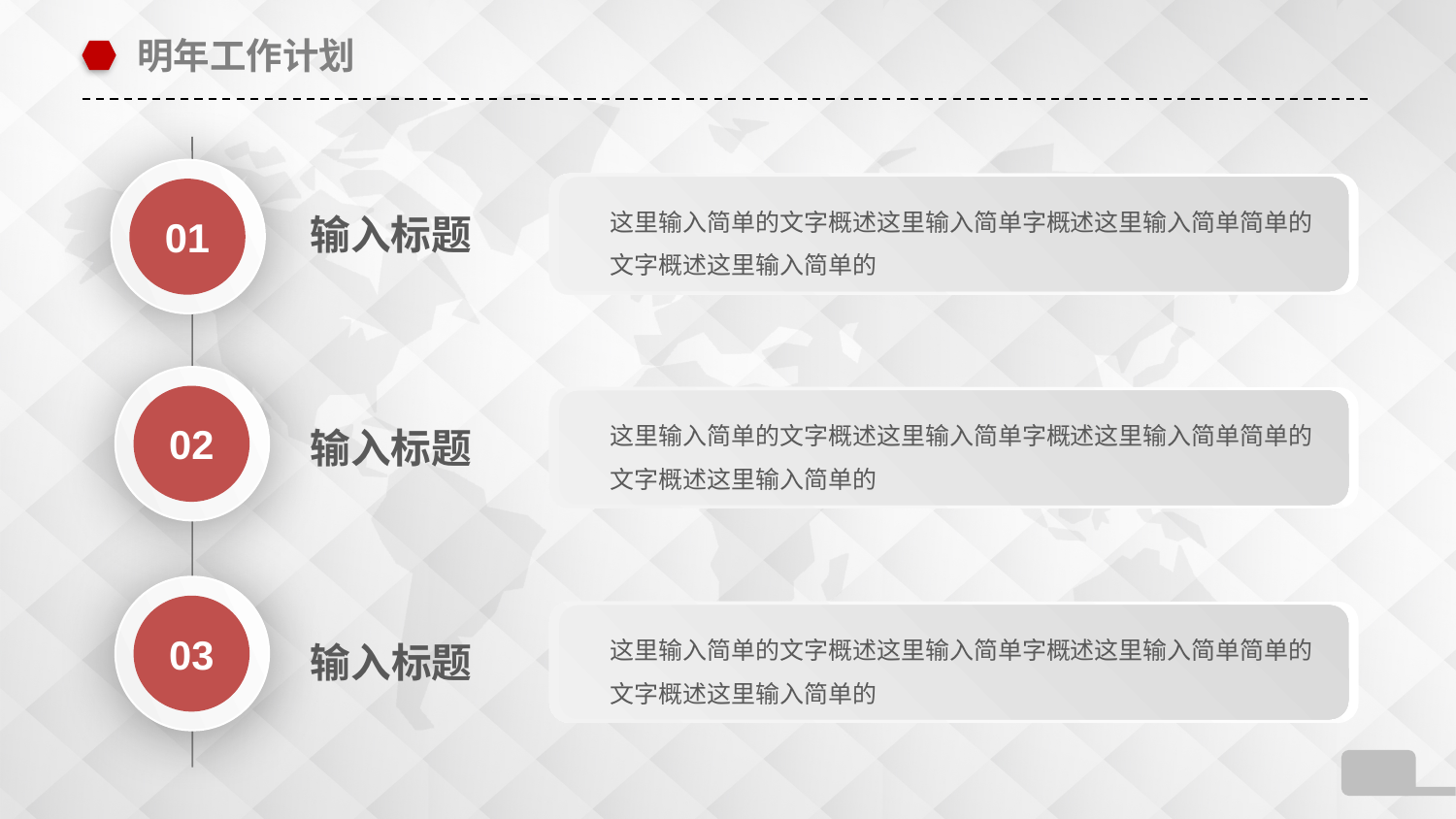

明年工作计划

01

这里输入简单的文字概述这里输入简单字概述这里输入简单简单的文字概述这里输入简单的
输入标题

02

VS
这里输入简单的文字概述这里输入简单字概述这里输入简单简单的文字概述这里输入简单的
输入标题

03
VS

这里输入简单的文字概述这里输入简单字概述这里输入简单简单的文字概述这里输入简单的
输入标题